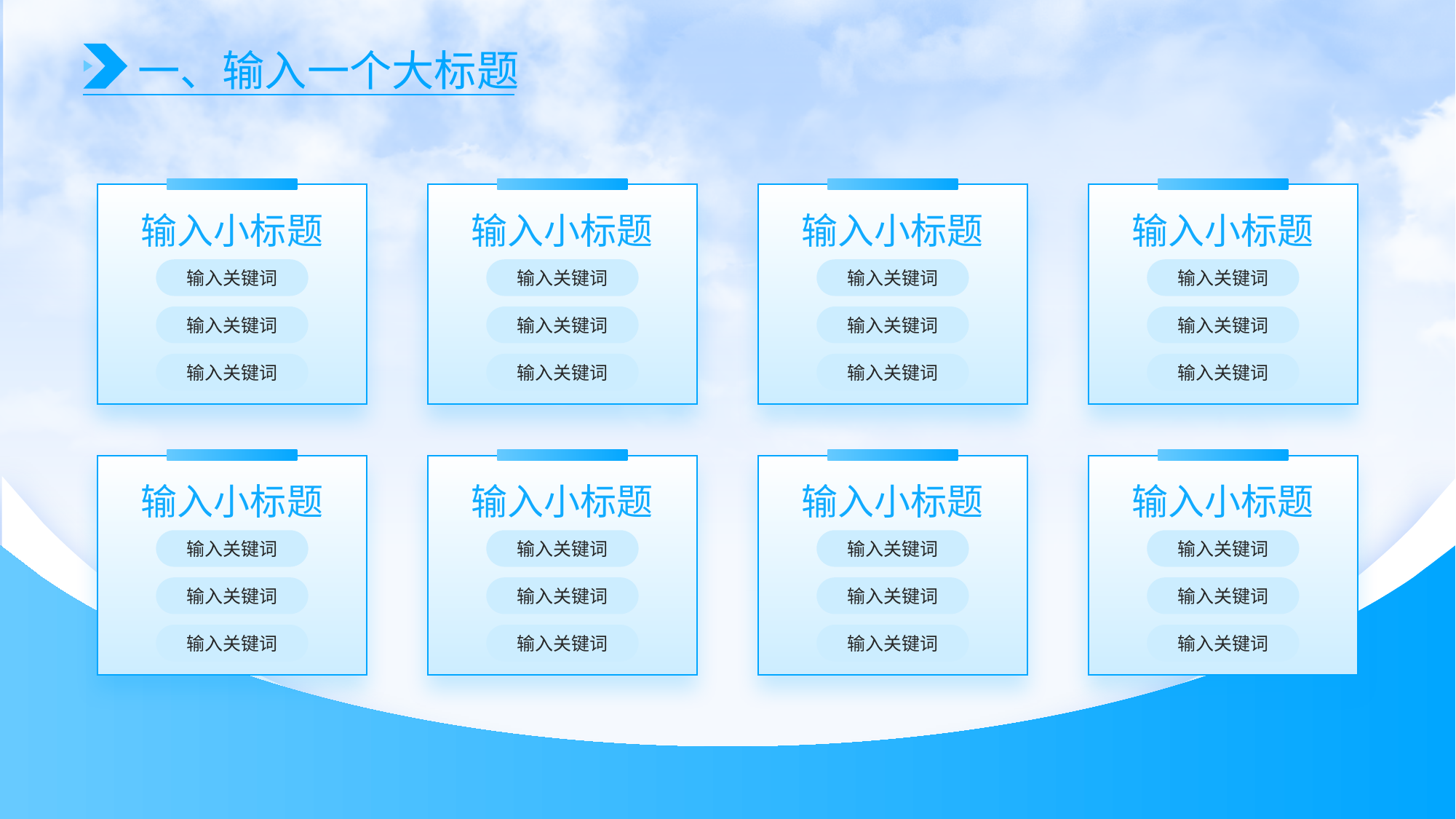

一、输入一个大标题

输入小标题
输入小标题
输入小标题
输入小标题
输入关键词
输入关键词
输入关键词
输入关键词
输入关键词
输入关键词
输入关键词
输入关键词
输入关键词
输入关键词
输入关键词
输入关键词

输入小标题
输入小标题
输入小标题
输入小标题

输入关键词
输入关键词
输入关键词
输入关键词

输入关键词
输入关键词
输入关键词
输入关键词
输入关键词
输入关键词
输入关键词
输入关键词